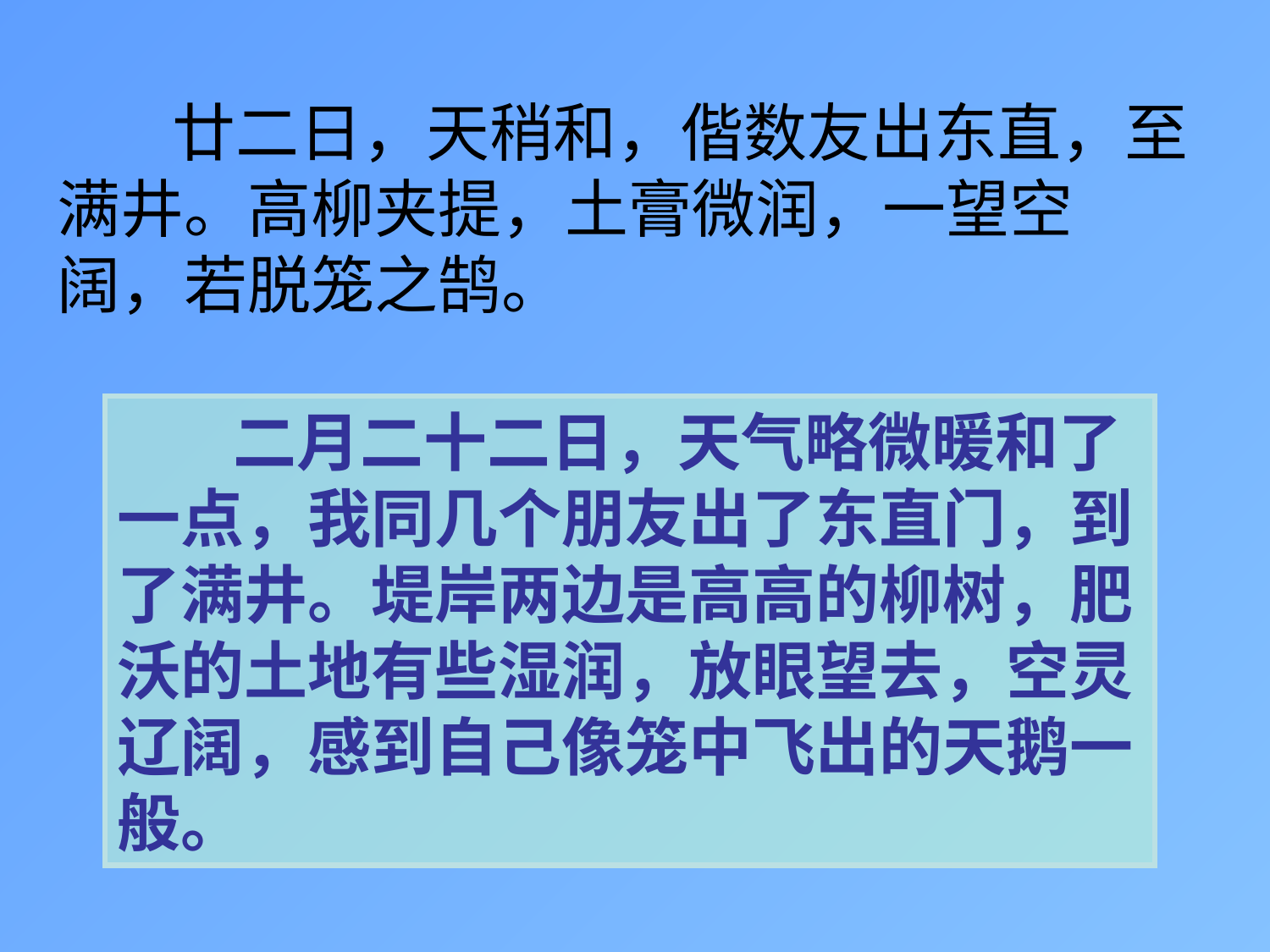

廿二日，天稍和，偕数友出东直，至满井。高柳夹提，土膏微润，一望空阔，若脱笼之鹄。
       二月二十二日，天气略微暖和了一点，我同几个朋友出了东直门，到了满井。堤岸两边是高高的柳树，肥沃的土地有些湿润，放眼望去，空灵辽阔，感到自己像笼中飞出的天鹅一般。